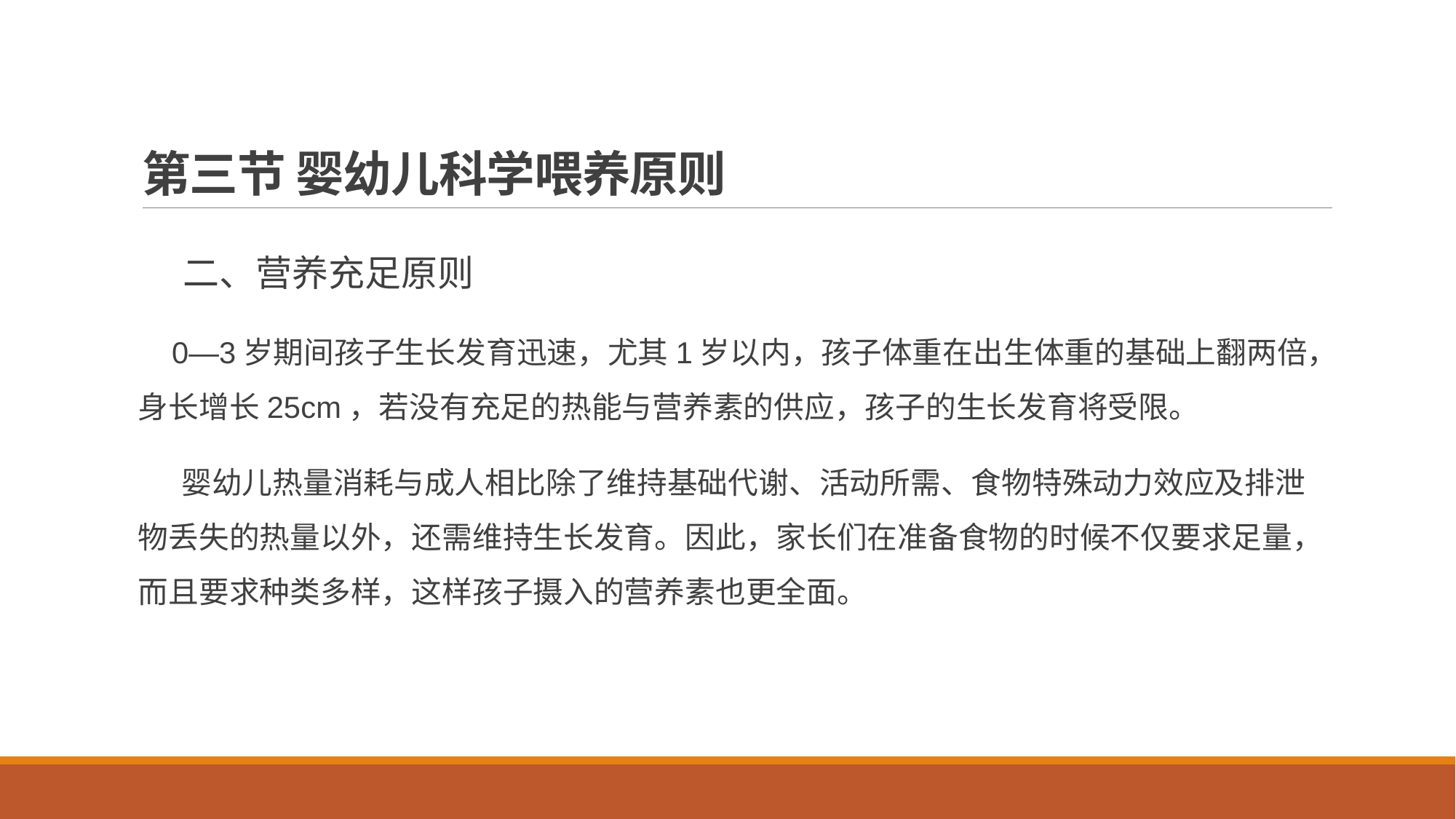

# 第三节 婴幼儿科学喂养原则
二、营养充足原则
    0—3岁期间孩子生长发育迅速，尤其1岁以内，孩子体重在出生体重的基础上翻两倍，身长增长25cm，若没有充足的热能与营养素的供应，孩子的生长发育将受限。
婴幼儿热量消耗与成人相比除了维持基础代谢、活动所需、食物特殊动力效应及排泄物丢失的热量以外，还需维持生长发育。因此，家长们在准备食物的时候不仅要求足量，而且要求种类多样，这样孩子摄入的营养素也更全面。